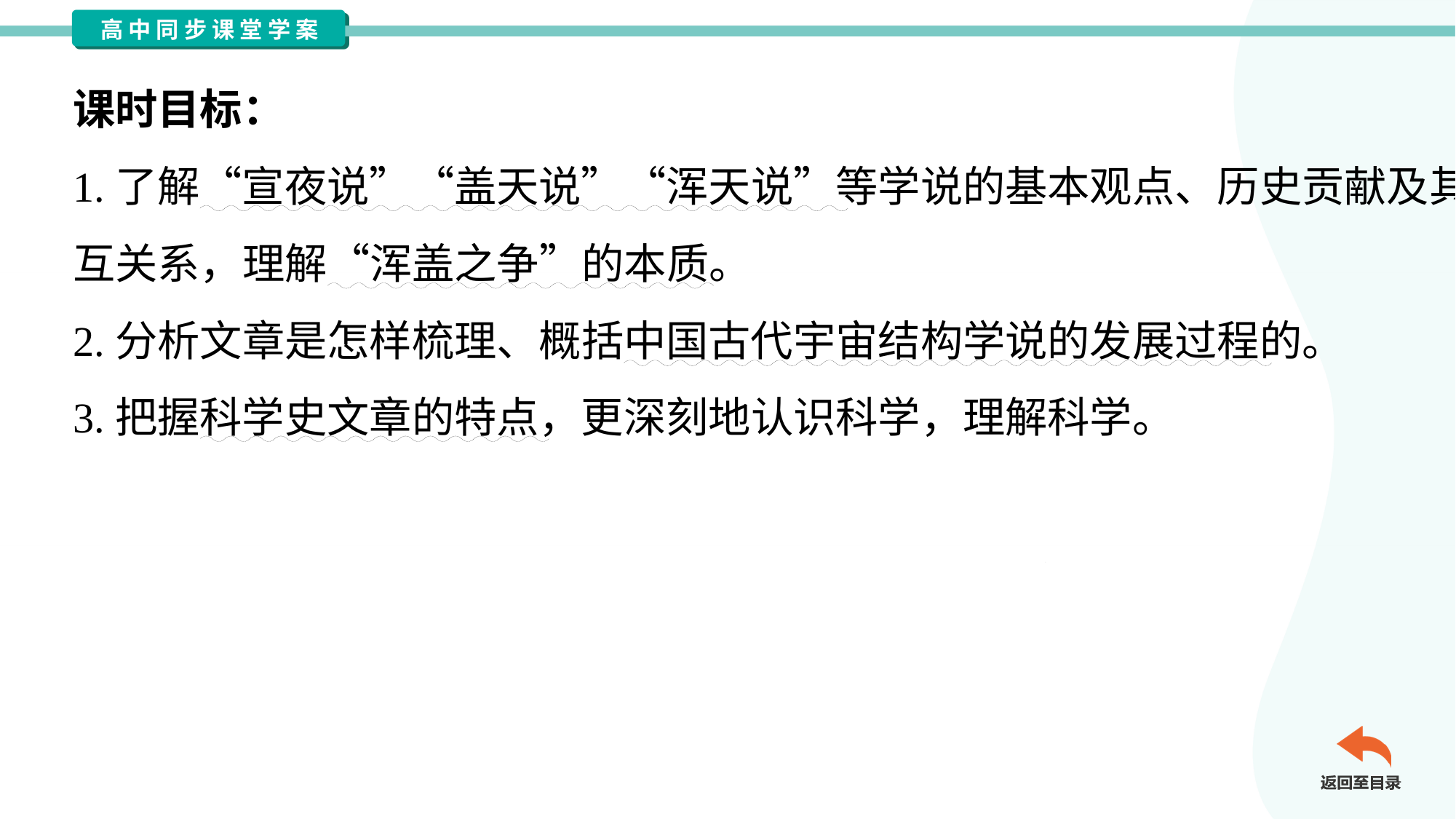

课时目标：
1.了解“宣夜说”“盖天说”“浑天说”等学说的基本观点、历史贡献及其相
互关系，理解“浑盖之争”的本质。
2.分析文章是怎样梳理、概括中国古代宇宙结构学说的发展过程的。
3.把握科学史文章的特点，更深刻地认识科学，理解科学。